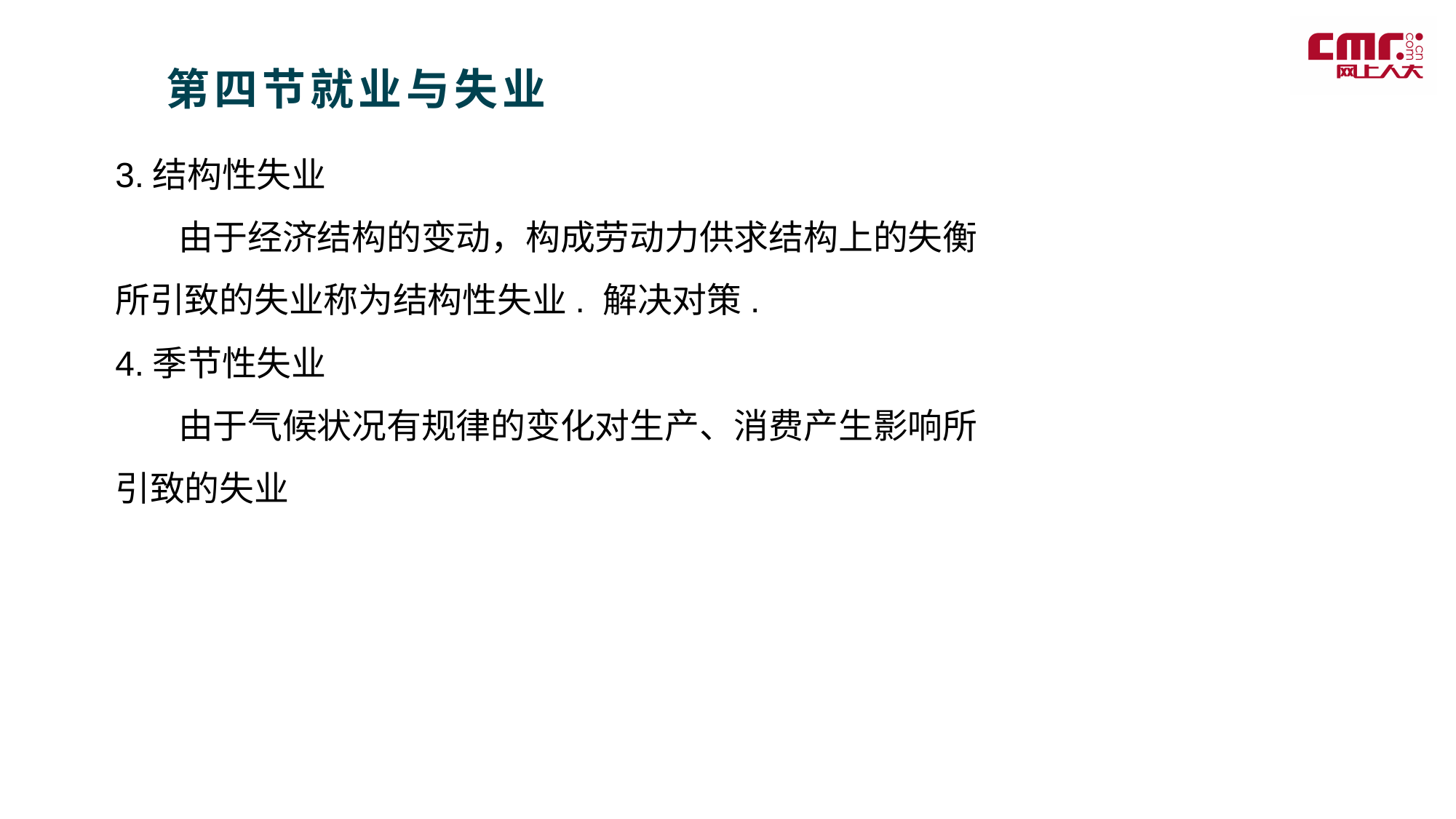

第四节就业与失业
3.结构性失业
       由于经济结构的变动，构成劳动力供求结构上的失衡所引致的失业称为结构性失业. 解决对策.
4.季节性失业
       由于气候状况有规律的变化对生产、消费产生影响所引致的失业